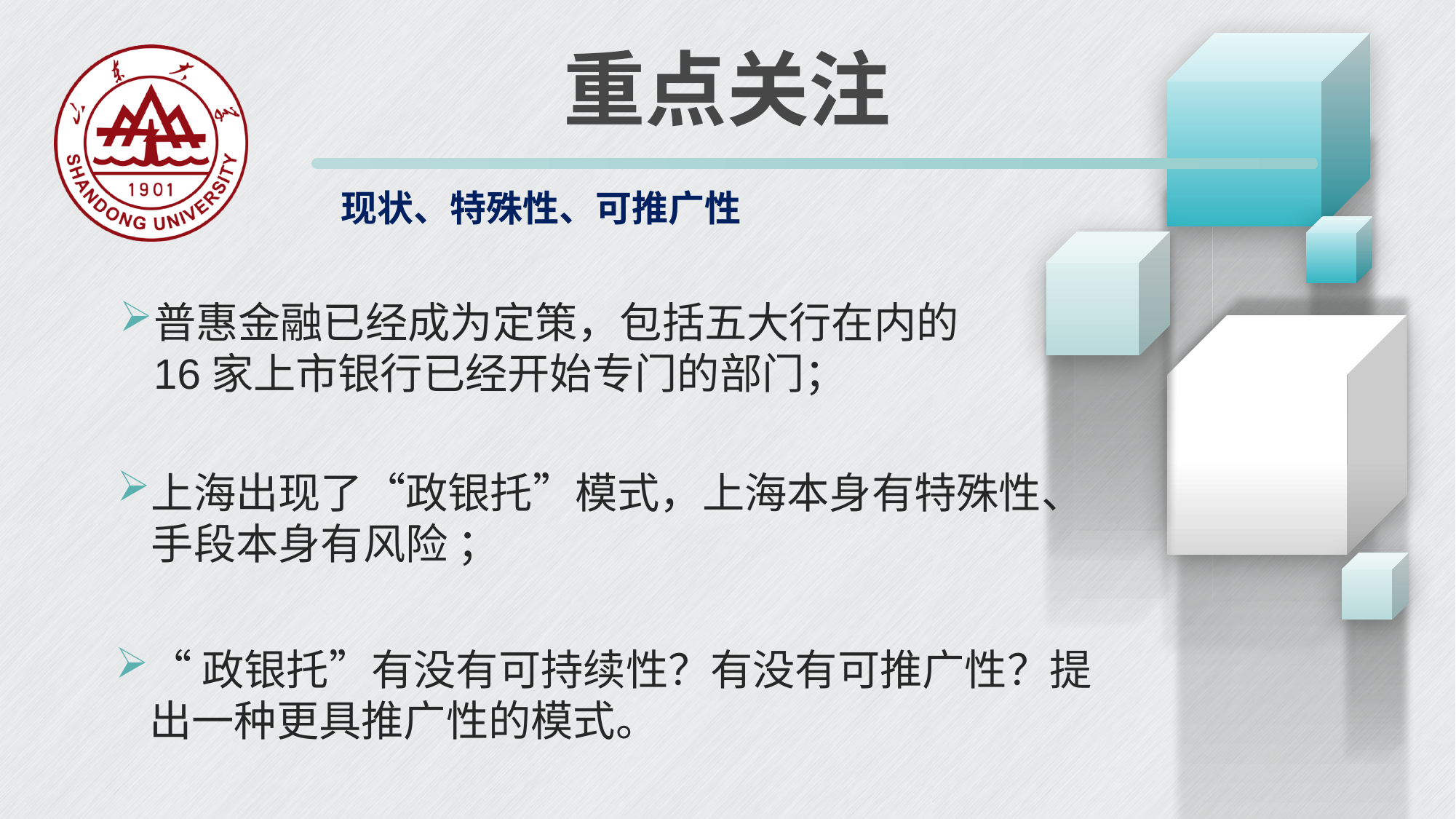

重点关注

现状、特殊性、可推广性

普惠金融已经成为定策，包括五大行在内的16家上市银行已经开始专门的部门；

上海出现了“政银托”模式，上海本身有特殊性、手段本身有风险 ；

“政银托”有没有可持续性？有没有可推广性？提出一种更具推广性的模式。